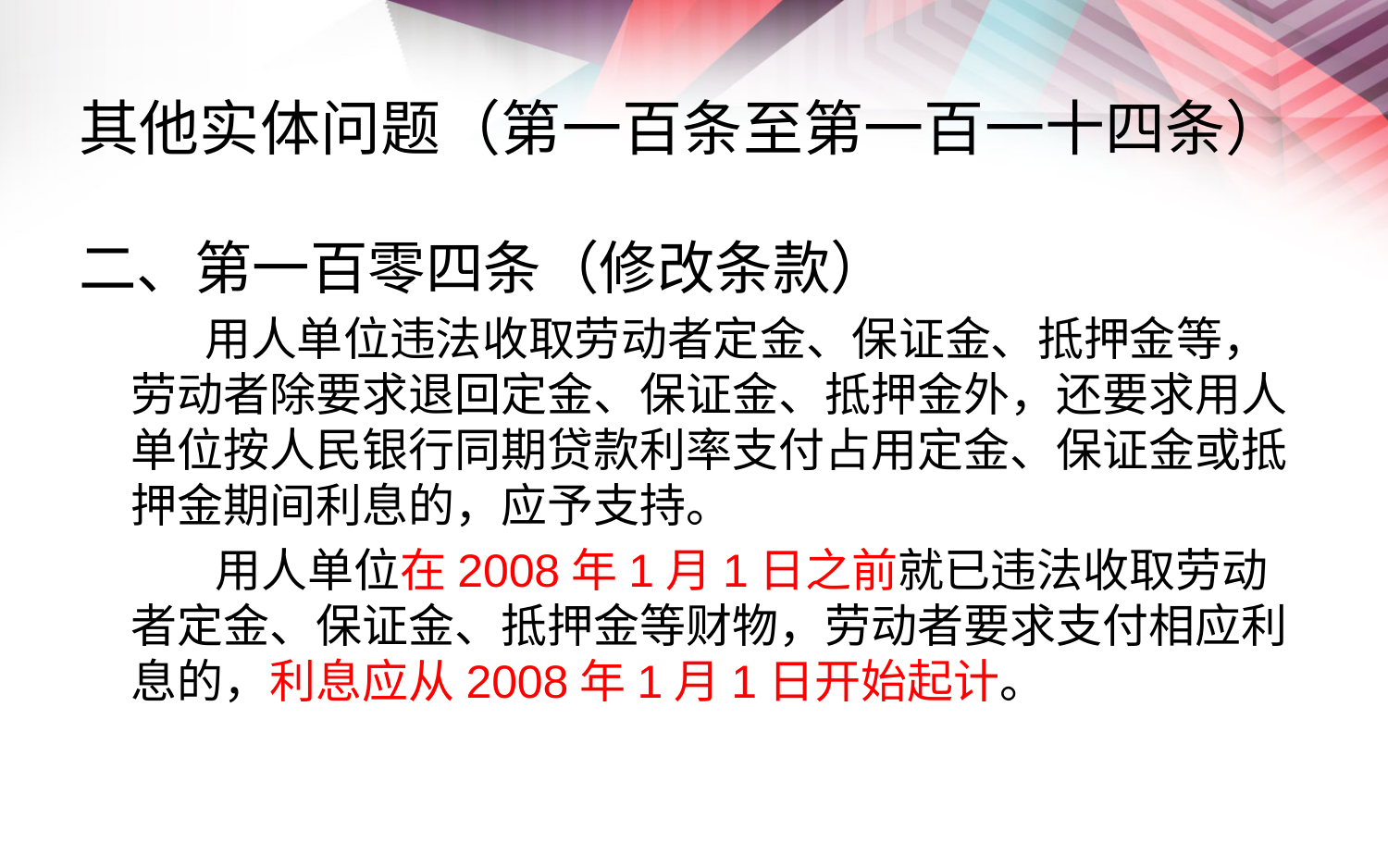

# 其他实体问题（第一百条至第一百一十四条）
二、第一百零四条（修改条款）
           用人单位违法收取劳动者定金、保证金、抵押金等，劳动者除要求退回定金、保证金、抵押金外，还要求用人单位按人民银行同期贷款利率支付占用定金、保证金或抵押金期间利息的，应予支持。
            用人单位在2008年1月1日之前就已违法收取劳动者定金、保证金、抵押金等财物，劳动者要求支付相应利息的，利息应从2008年1月1日开始起计。